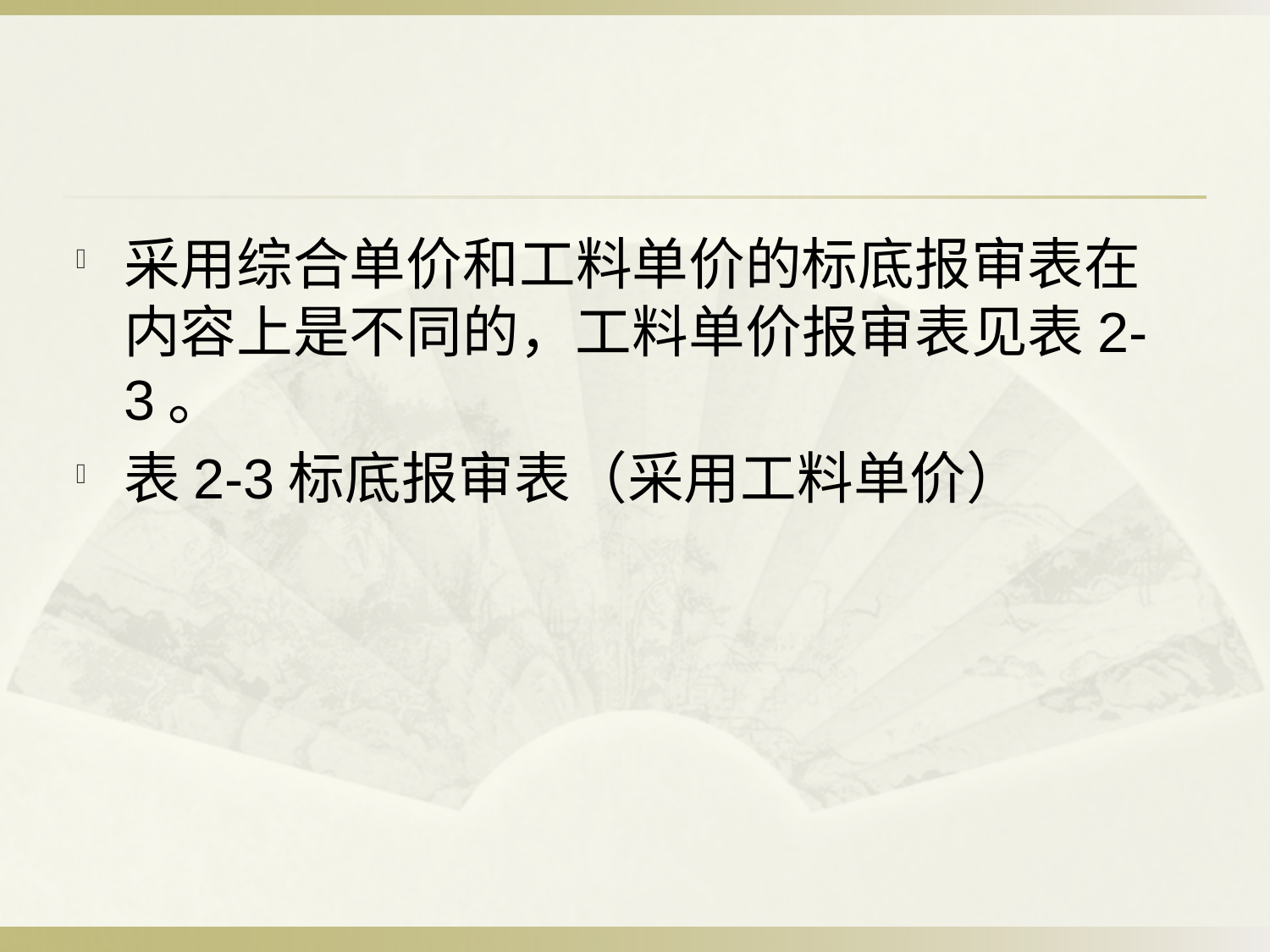

#
采用综合单价和工料单价的标底报审表在内容上是不同的，工料单价报审表见表2-3。
表2-3标底报审表（采用工料单价）